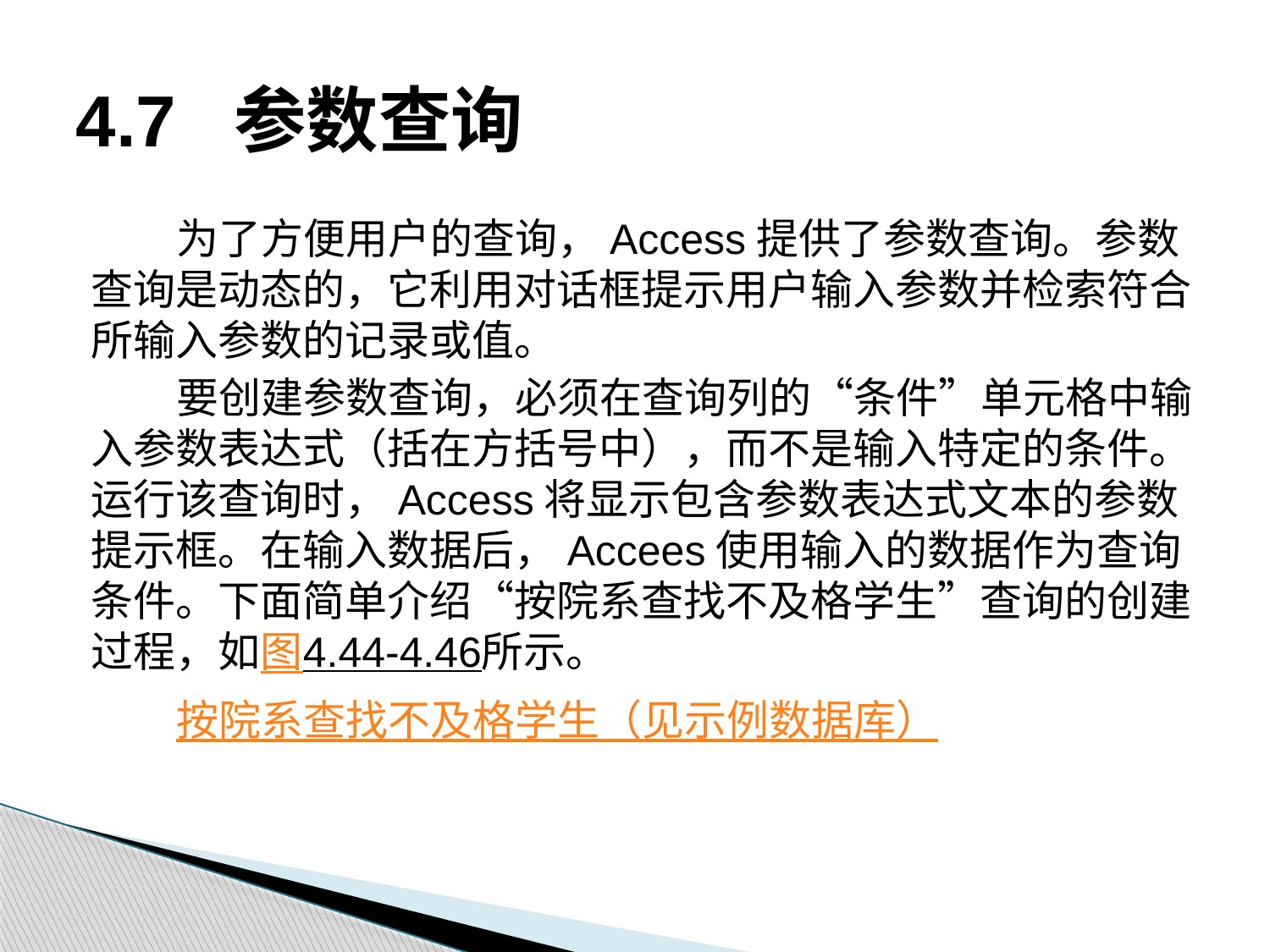

# 4.7  参数查询
为了方便用户的查询，Access提供了参数查询。参数查询是动态的，它利用对话框提示用户输入参数并检索符合所输入参数的记录或值。
要创建参数查询，必须在查询列的“条件”单元格中输入参数表达式（括在方括号中），而不是输入特定的条件。运行该查询时，Access将显示包含参数表达式文本的参数提示框。在输入数据后，Accees使用输入的数据作为查询条件。下面简单介绍“按院系查找不及格学生”查询的创建过程，如图4.44-4.46所示。
按院系查找不及格学生（见示例数据库）